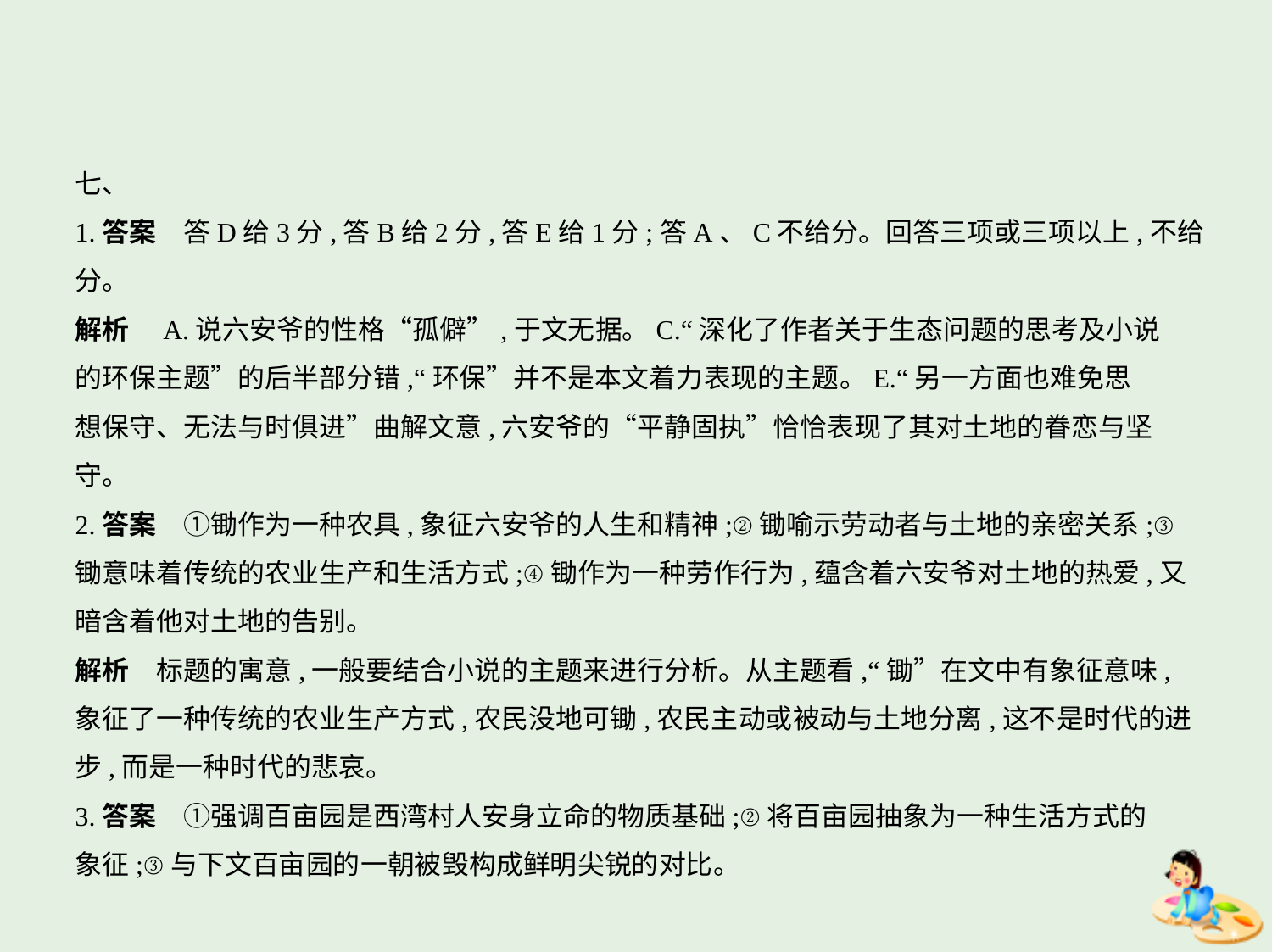

七、
1.答案　答D给3分,答B给2分,答E给1分;答A、C不给分。回答三项或三项以上,不给分。
解析　A.说六安爷的性格“孤僻”,于文无据。C.“深化了作者关于生态问题的思考及小说
的环保主题”的后半部分错,“环保”并不是本文着力表现的主题。E.“另一方面也难免思
想保守、无法与时俱进”曲解文意,六安爷的“平静固执”恰恰表现了其对土地的眷恋与坚
守。
2.答案　①锄作为一种农具,象征六安爷的人生和精神;②锄喻示劳动者与土地的亲密关系;③
锄意味着传统的农业生产和生活方式;④锄作为一种劳作行为,蕴含着六安爷对土地的热爱,又
暗含着他对土地的告别。
解析　标题的寓意,一般要结合小说的主题来进行分析。从主题看,“锄”在文中有象征意味,
象征了一种传统的农业生产方式,农民没地可锄,农民主动或被动与土地分离,这不是时代的进
步,而是一种时代的悲哀。
3.答案　①强调百亩园是西湾村人安身立命的物质基础;②将百亩园抽象为一种生活方式的
象征;③与下文百亩园的一朝被毁构成鲜明尖锐的对比。